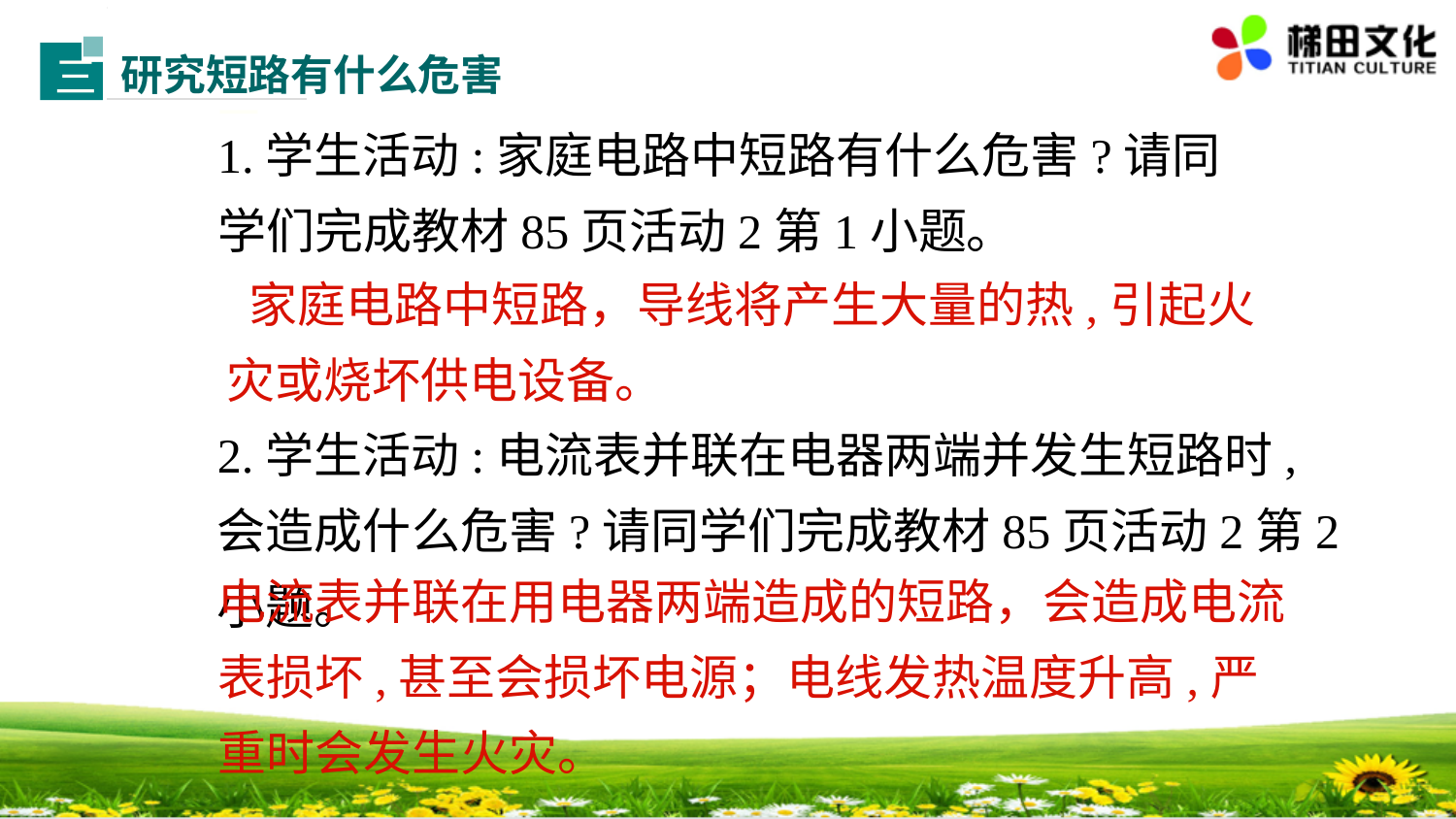

研究短路有什么危害
三

二
1.学生活动:家庭电路中短路有什么危害?请同学们完成教材85页活动2第1小题。
 家庭电路中短路，导线将产生大量的热,引起火灾或烧坏供电设备。
2.学生活动:电流表并联在电器两端并发生短路时,会造成什么危害?请同学们完成教材85页活动2第2小题。
电流表并联在用电器两端造成的短路，会造成电流表损坏,甚至会损坏电源；电线发热温度升高,严重时会发生火灾。